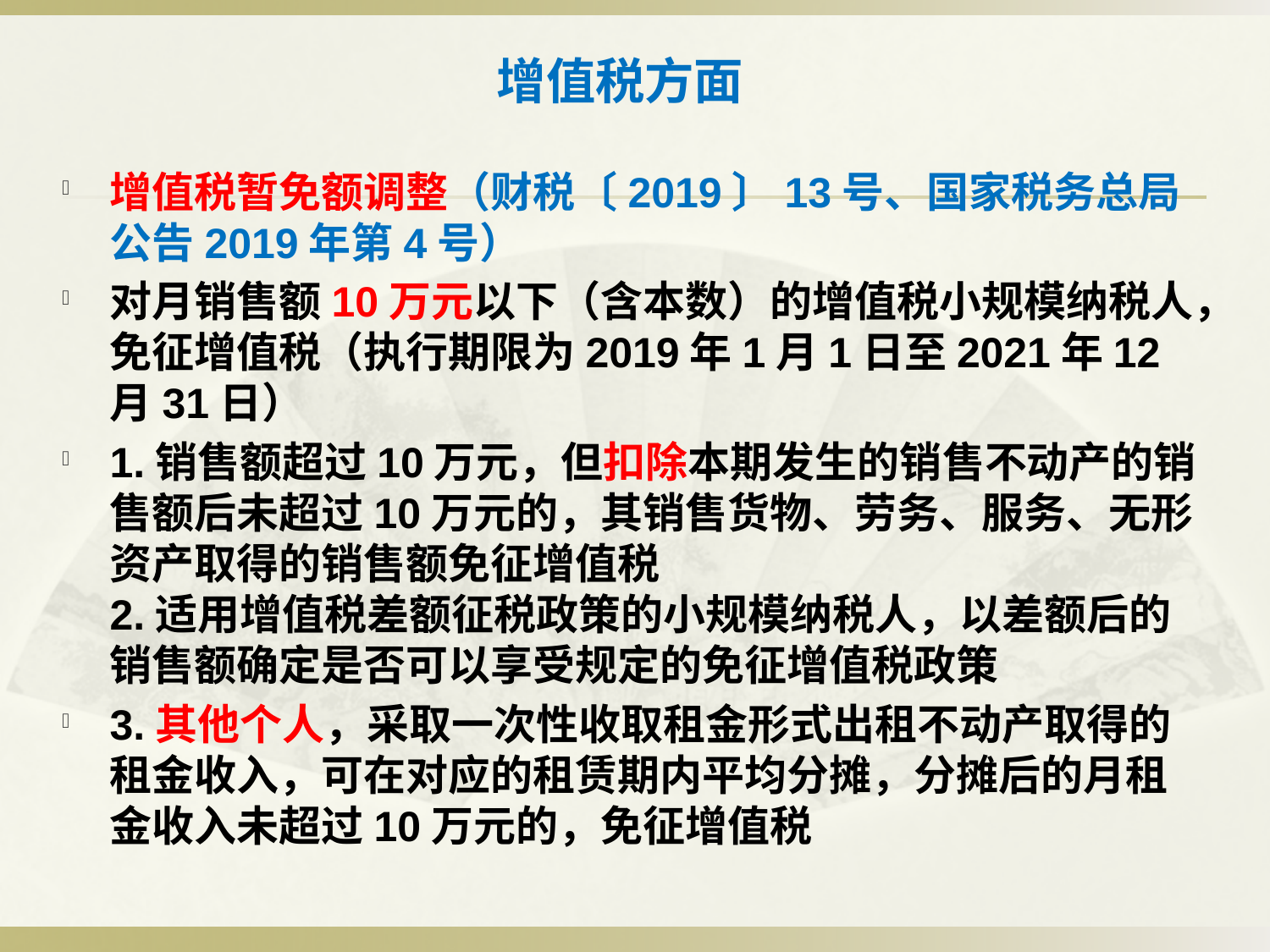

# 增值税方面
增值税暂免额调整（财税〔2019〕13号、国家税务总局公告2019年第4号）
对月销售额10万元以下（含本数）的增值税小规模纳税人，免征增值税（执行期限为2019年1月1日至2021年12月31日）
1.销售额超过10万元，但扣除本期发生的销售不动产的销售额后未超过10万元的，其销售货物、劳务、服务、无形资产取得的销售额免征增值税
2.适用增值税差额征税政策的小规模纳税人，以差额后的销售额确定是否可以享受规定的免征增值税政策
3.其他个人，采取一次性收取租金形式出租不动产取得的租金收入，可在对应的租赁期内平均分摊，分摊后的月租金收入未超过10万元的，免征增值税